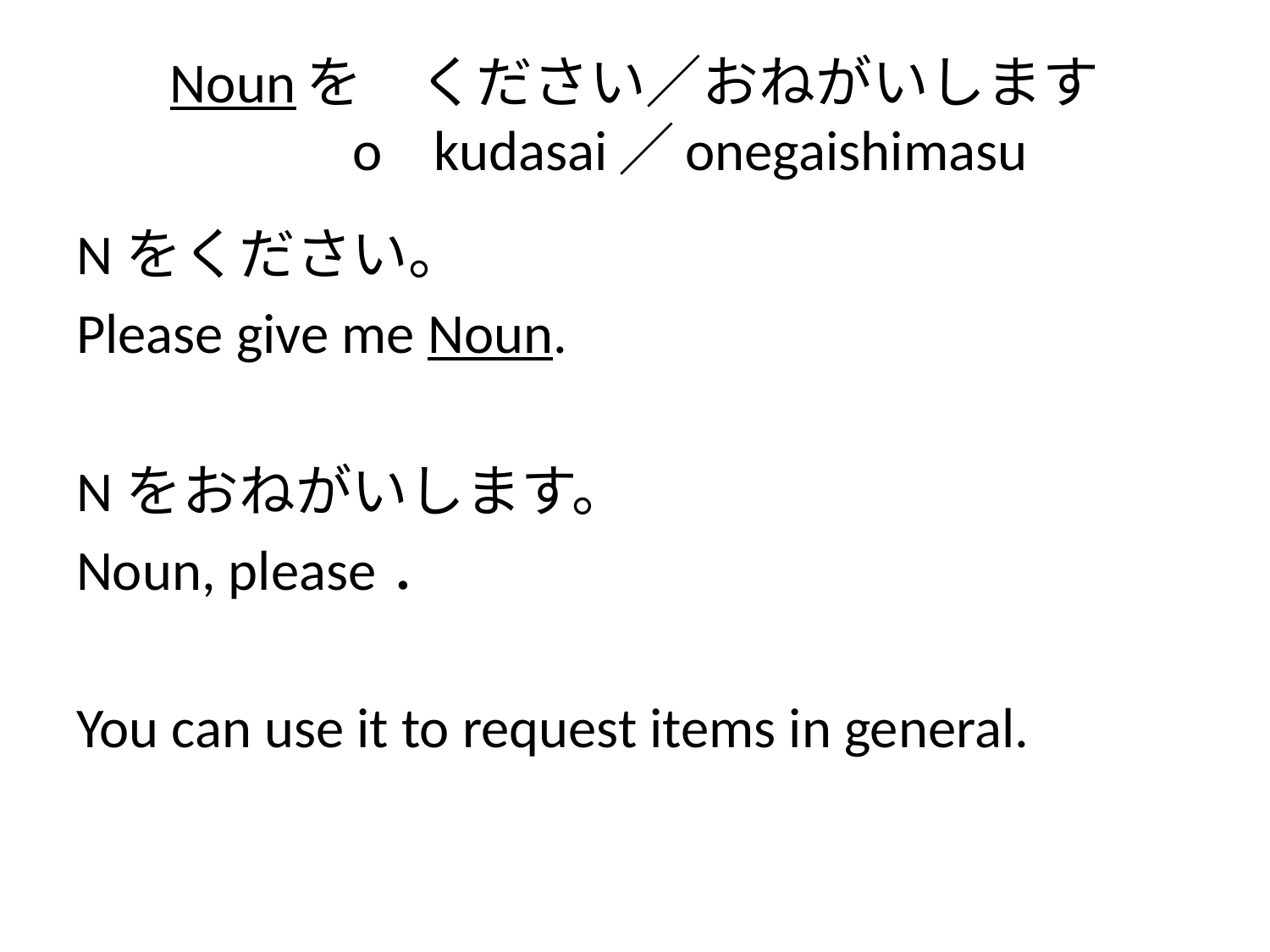

# Nounを　ください／おねがいします o    kudasai／onegaishimasu
Nをください。
Please give me Noun.

Nをおねがいします。
Noun, please．

You can use it to request items in general.